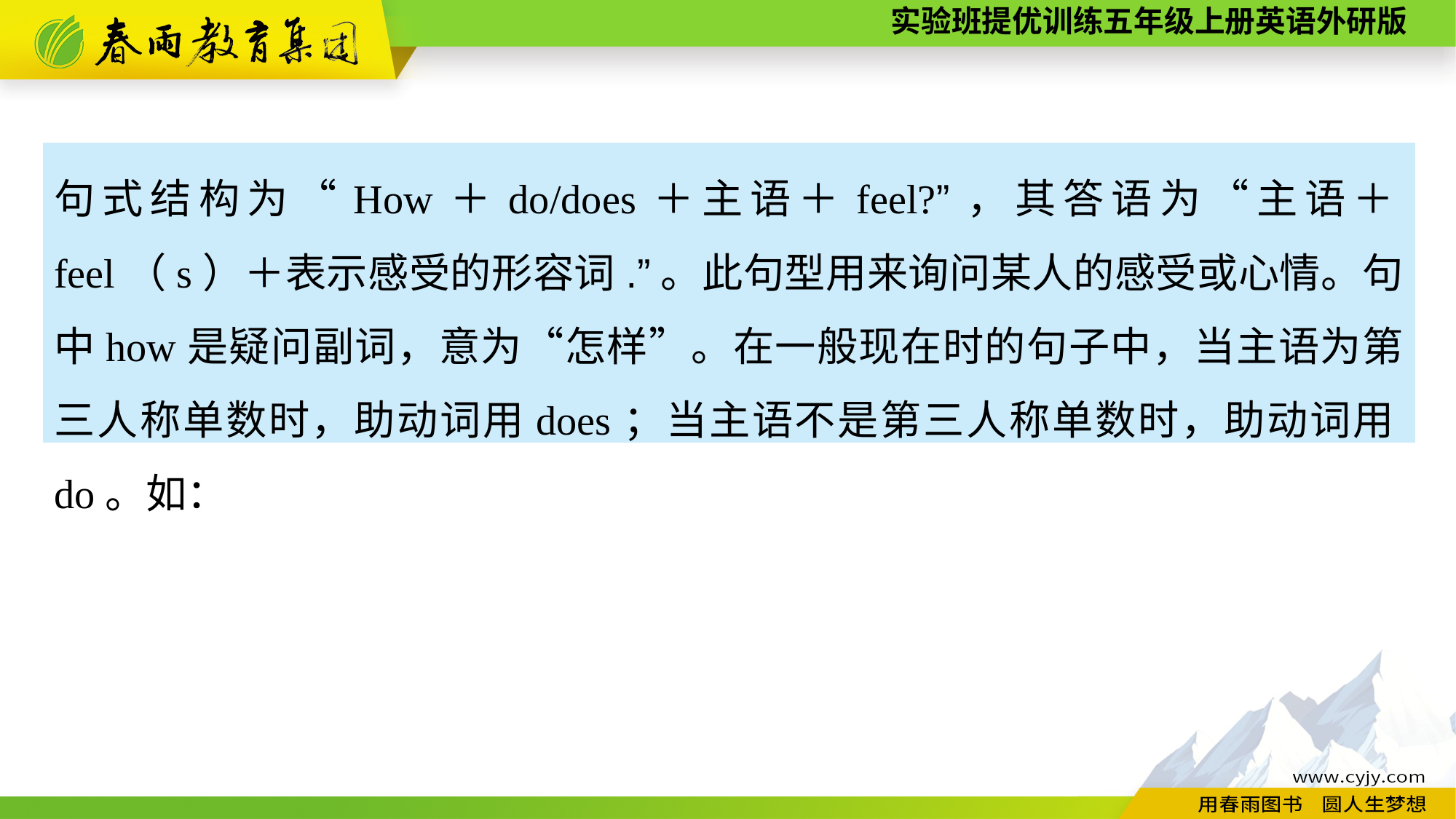

句式结构为“How＋do/does＋主语＋feel?”，其答语为“主语＋feel（s）＋表示感受的形容词.”。此句型用来询问某人的感受或心情。句中how是疑问副词，意为“怎样”。在一般现在时的句子中，当主语为第三人称单数时，助动词用does；当主语不是第三人称单数时，助动词用do。如：